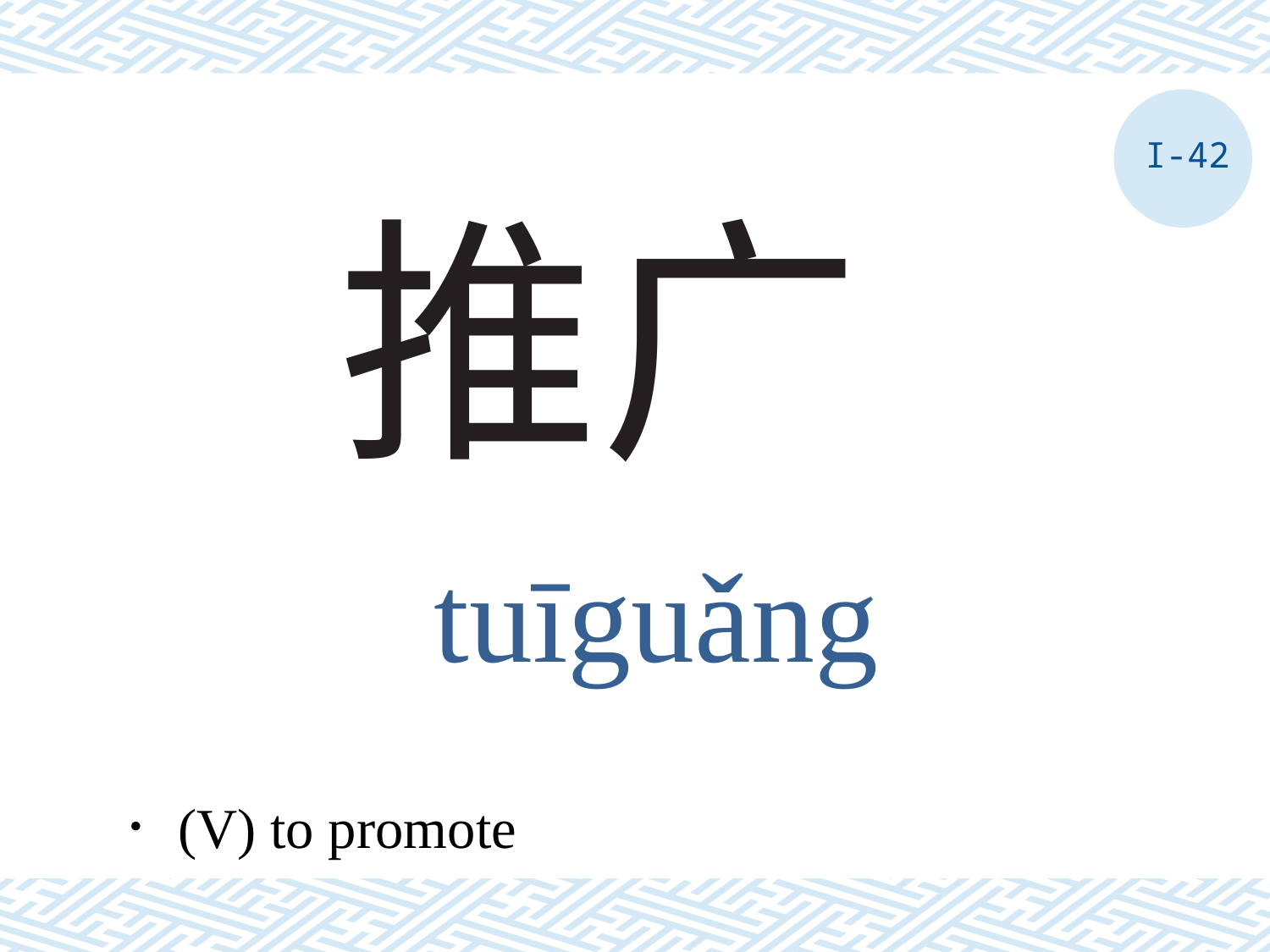

I-42

# 推广
tuīguǎng
．(V) to promote